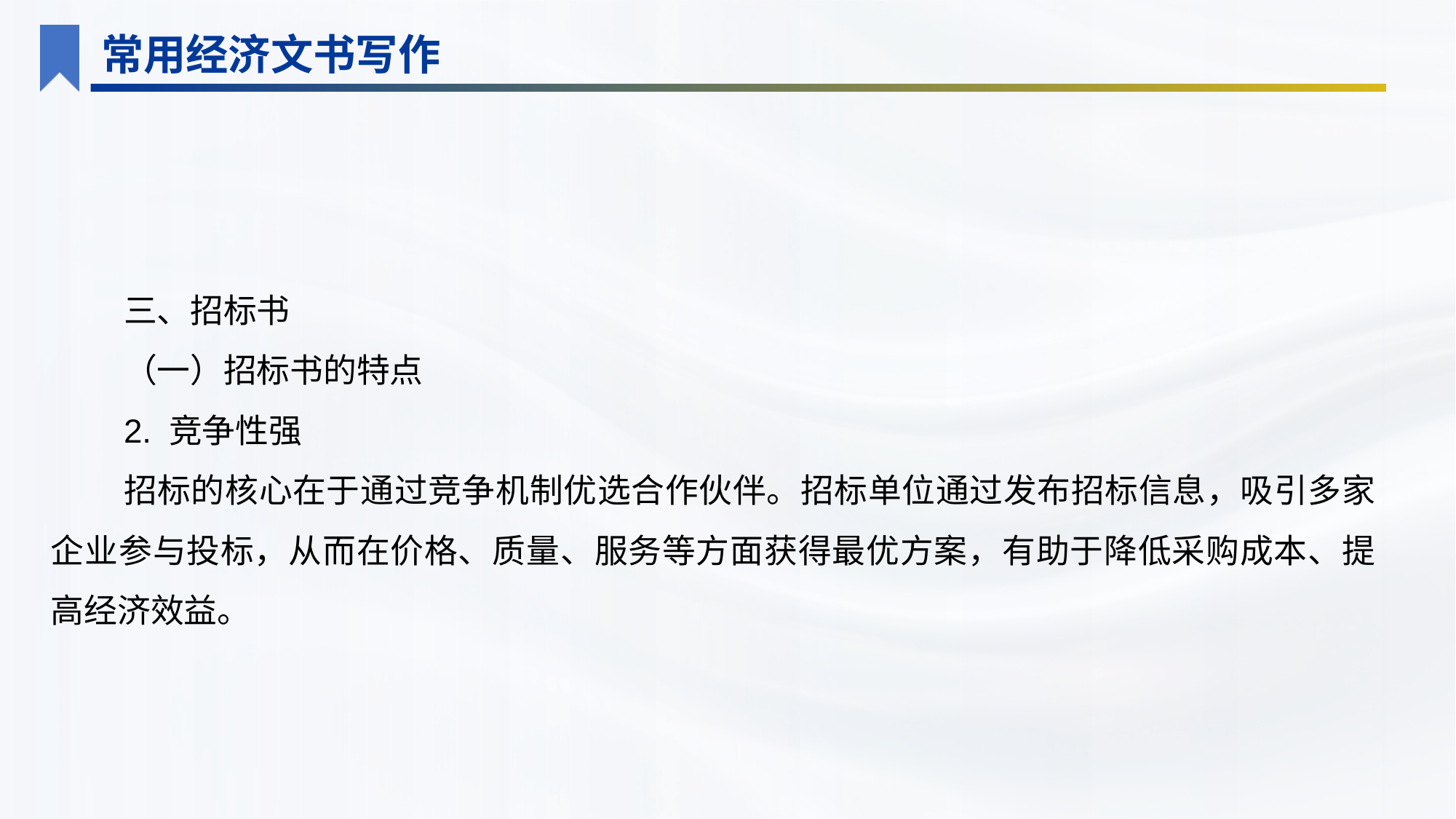

常用经济文书写作
三、招标书
（一）招标书的特点
2. 竞争性强
招标的核心在于通过竞争机制优选合作伙伴。招标单位通过发布招标信息，吸引多家企业参与投标，从而在价格、质量、服务等方面获得最优方案，有助于降低采购成本、提高经济效益。